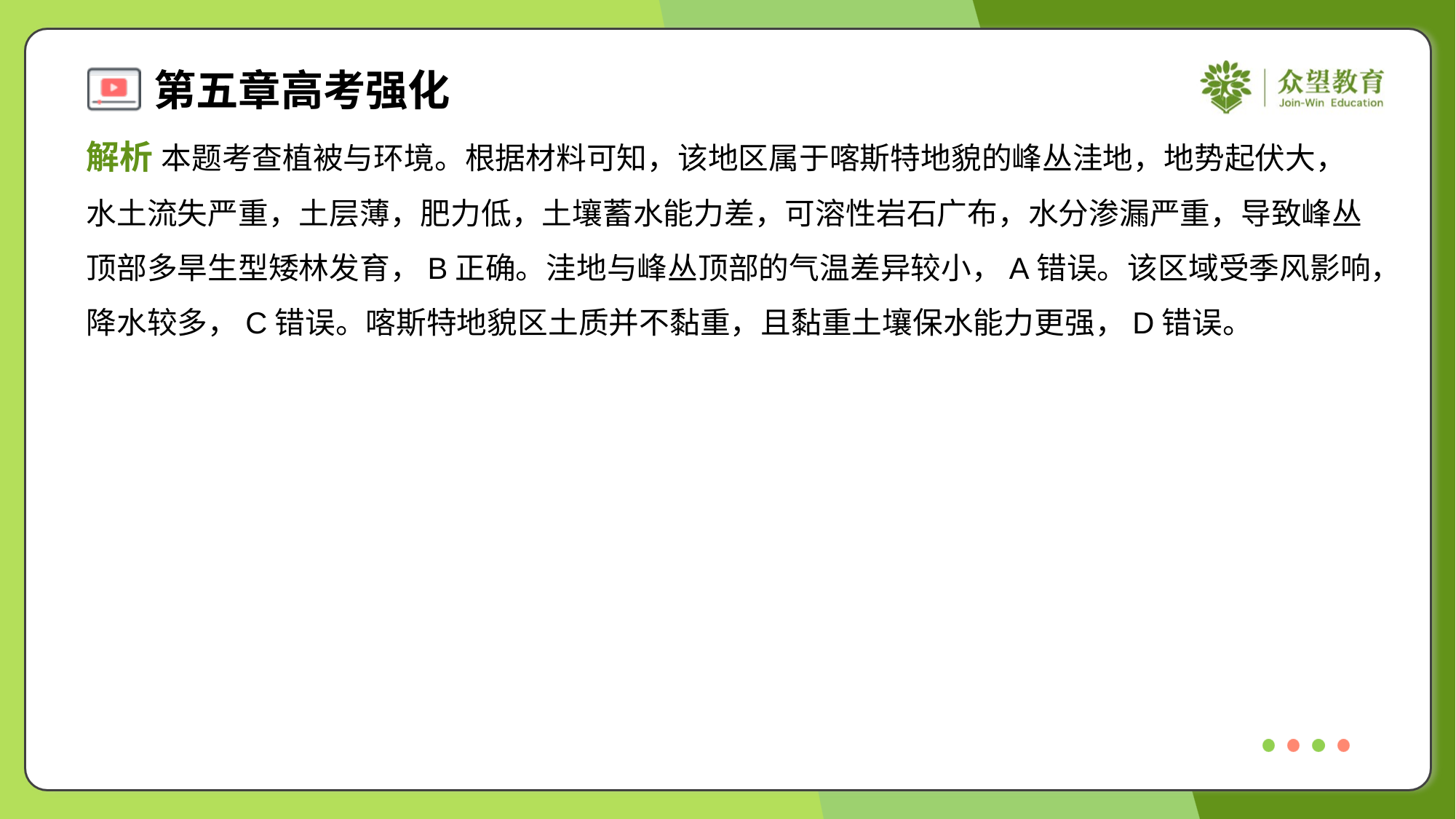

解析 本题考查植被与环境。根据材料可知，该地区属于喀斯特地貌的峰丛洼地，地势起伏大，
水土流失严重，土层薄，肥力低，土壤蓄水能力差，可溶性岩石广布，水分渗漏严重，导致峰丛
顶部多旱生型矮林发育，B正确。洼地与峰丛顶部的气温差异较小，A错误。该区域受季风影响，
降水较多，C错误。喀斯特地貌区土质并不黏重，且黏重土壤保水能力更强，D错误。